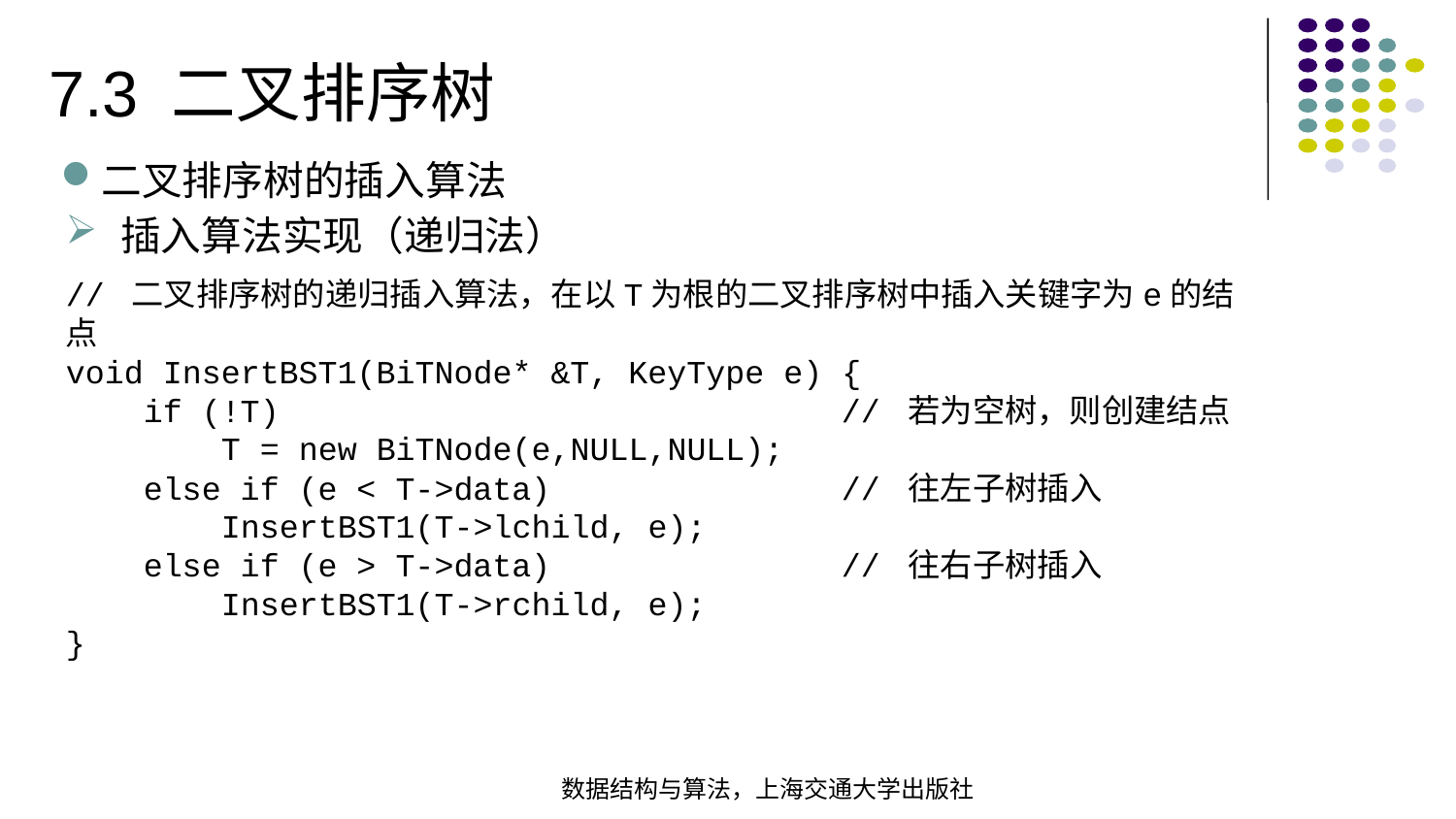

7.3 二叉排序树
二叉排序树的插入算法
插入算法实现（递归法）
// 二叉排序树的递归插入算法，在以T为根的二叉排序树中插入关键字为e的结点void InsertBST1(BiTNode* &T, KeyType e) {    if (!T)                             // 若为空树，则创建结点        T = new BiTNode(e,NULL,NULL);    else if (e < T->data)               // 往左子树插入        InsertBST1(T->lchild, e);    else if (e > T->data)               // 往右子树插入        InsertBST1(T->rchild, e);
}